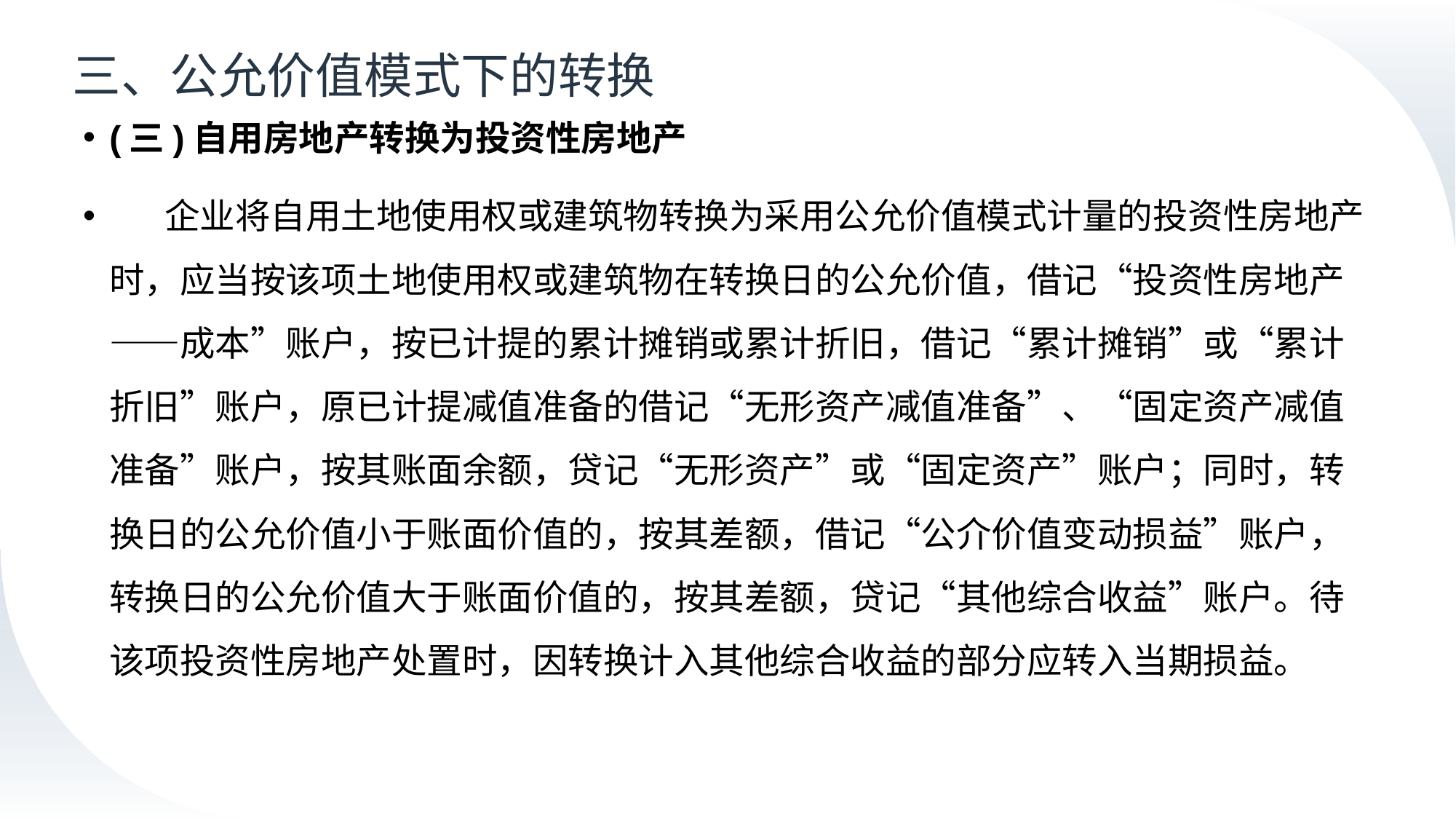

# 三、公允价值模式下的转换
(三)自用房地产转换为投资性房地产
      企业将自用土地使用权或建筑物转换为采用公允价值模式计量的投资性房地产时，应当按该项土地使用权或建筑物在转换日的公允价值，借记“投资性房地产——成本”账户，按已计提的累计摊销或累计折旧，借记“累计摊销”或“累计折旧”账户，原已计提减值准备的借记“无形资产减值准备”、“固定资产减值准备”账户，按其账面余额，贷记“无形资产”或“固定资产”账户；同时，转换日的公允价值小于账面价值的，按其差额，借记“公介价值变动损益”账户，转换日的公允价值大于账面价值的，按其差额，贷记“其他综合收益”账户。待该项投资性房地产处置时，因转换计入其他综合收益的部分应转入当期损益。